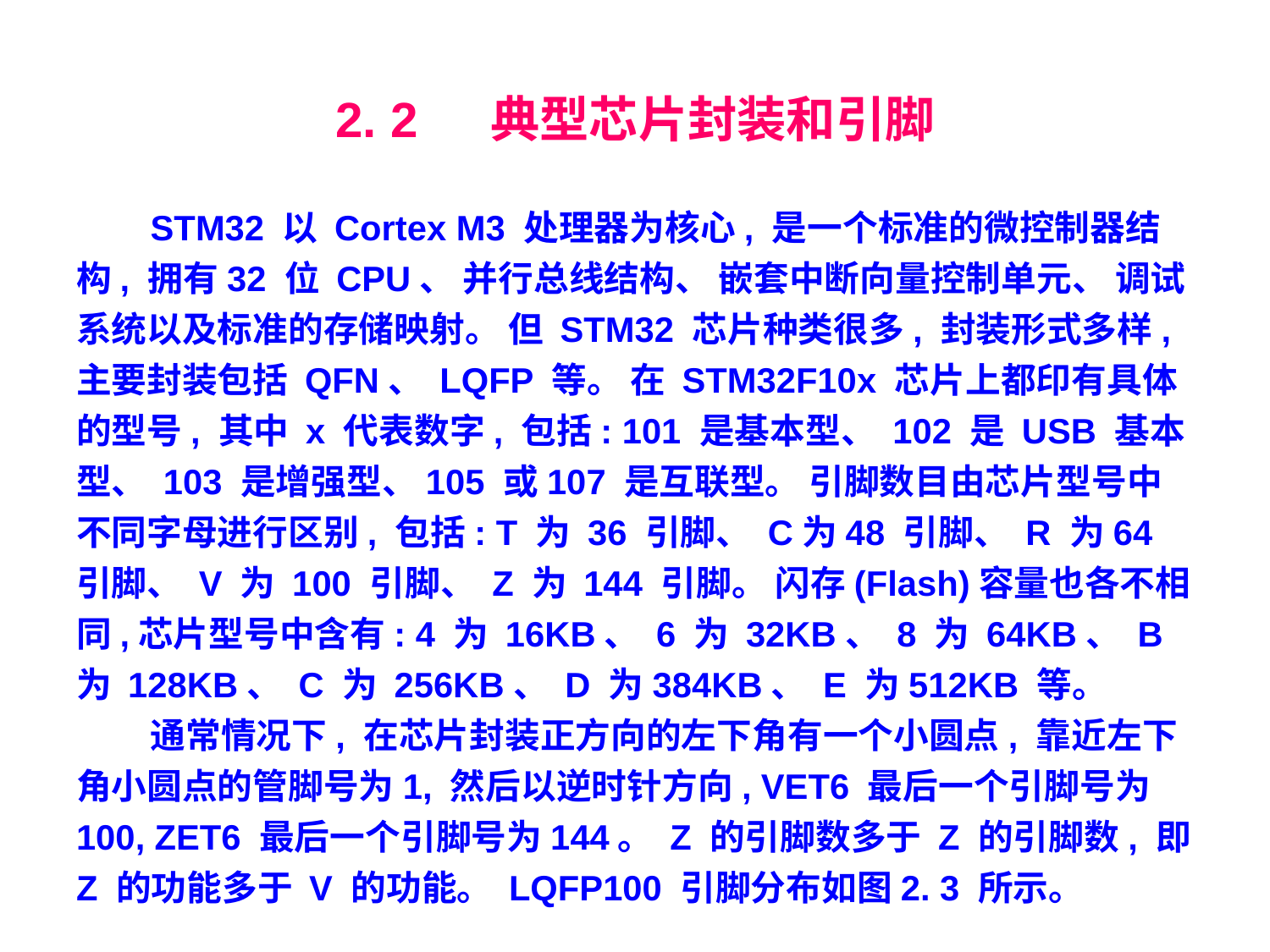

# 2. 2　 典型芯片封装和引脚
STM32 以 Cortex M3 处理器为核心, 是一个标准的微控制器结构, 拥有32 位 CPU、 并行总线结构、 嵌套中断向量控制单元、 调试系统以及标准的存储映射。 但 STM32 芯片种类很多, 封装形式多样, 主要封装包括 QFN、 LQFP 等。 在 STM32F10x 芯片上都印有具体的型号, 其中 x 代表数字, 包括: 101 是基本型、 102 是 USB 基本型、 103 是增强型、105 或107 是互联型。 引脚数目由芯片型号中不同字母进行区别, 包括: T 为 36 引脚、 C为48 引脚、 R 为64 引脚、 V 为 100 引脚、 Z 为 144 引脚。 闪存(Flash)容量也各不相同,芯片型号中含有: 4 为 16KB、 6 为 32KB、 8 为 64KB、 B 为 128KB、 C 为 256KB、 D 为384KB、 E 为512KB 等。
通常情况下, 在芯片封装正方向的左下角有一个小圆点, 靠近左下角小圆点的管脚号为1, 然后以逆时针方向, VET6 最后一个引脚号为 100, ZET6 最后一个引脚号为144。 Z 的引脚数多于 Z 的引脚数, 即 Z 的功能多于 V 的功能。 LQFP100 引脚分布如图2. 3 所示。